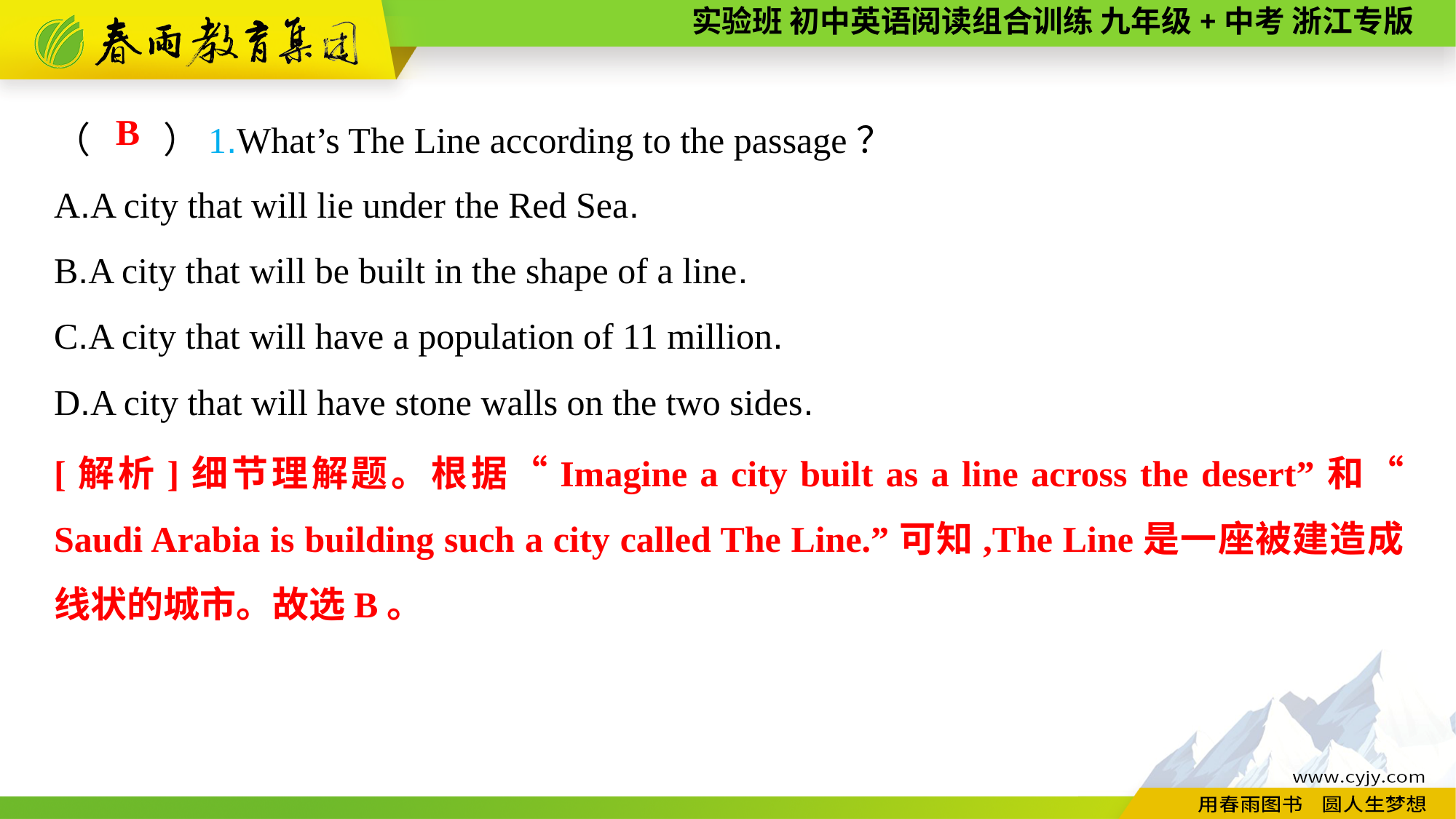

（　　）1.What’s The Line according to the passage？
A.A city that will lie under the Red Sea.
B.A city that will be built in the shape of a line.
C.A city that will have a population of 11 million.
D.A city that will have stone walls on the two sides.
B
[解析]细节理解题。根据“Imagine a city built as a line across the desert”和“ Saudi Arabia is building such a city called The Line.”可知,The Line是一座被建造成线状的城市。故选B。